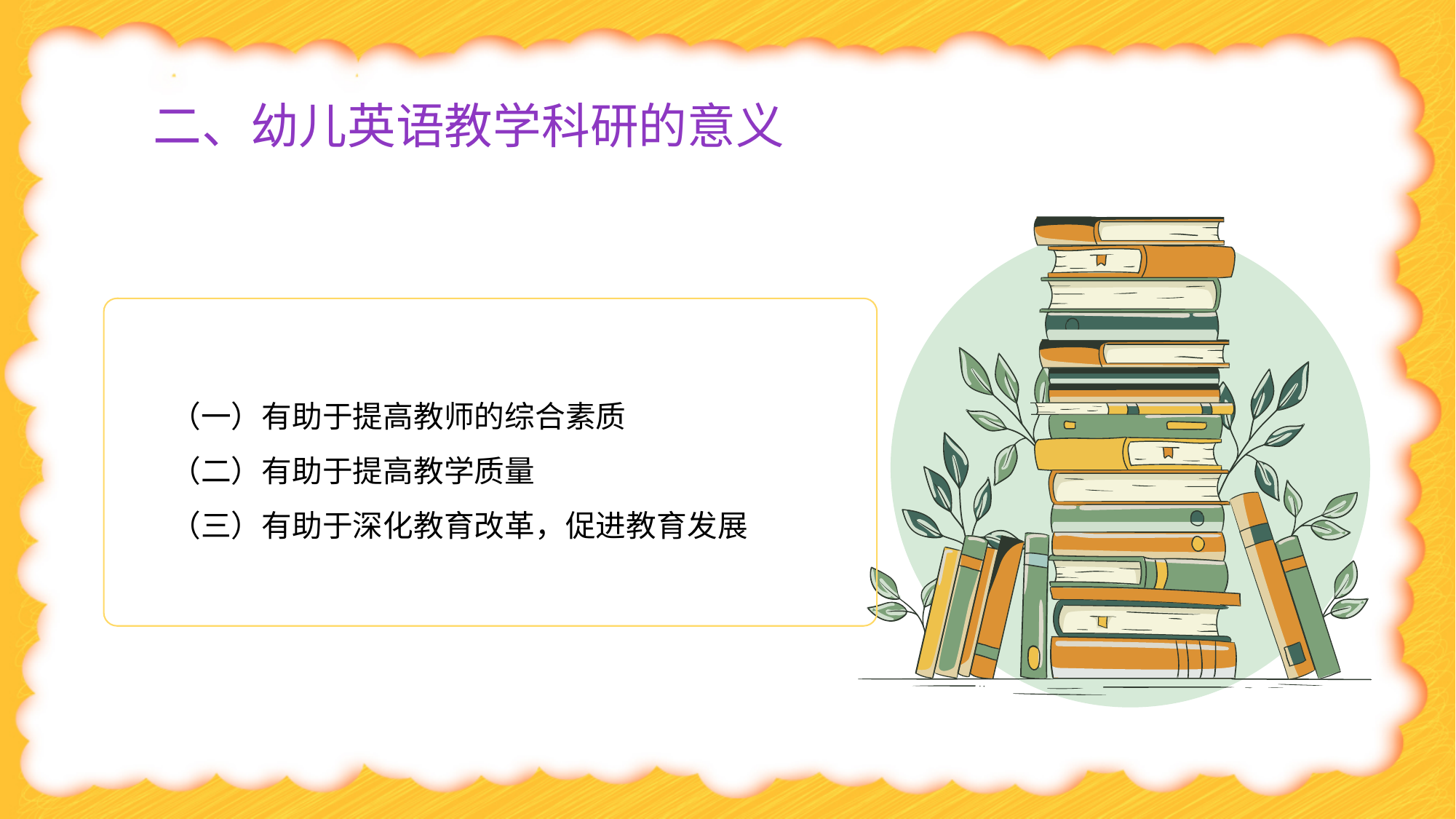

# 二、幼儿英语教学科研的意义

（一）有助于提高教师的综合素质
（二）有助于提高教学质量
（三）有助于深化教育改革，促进教育发展